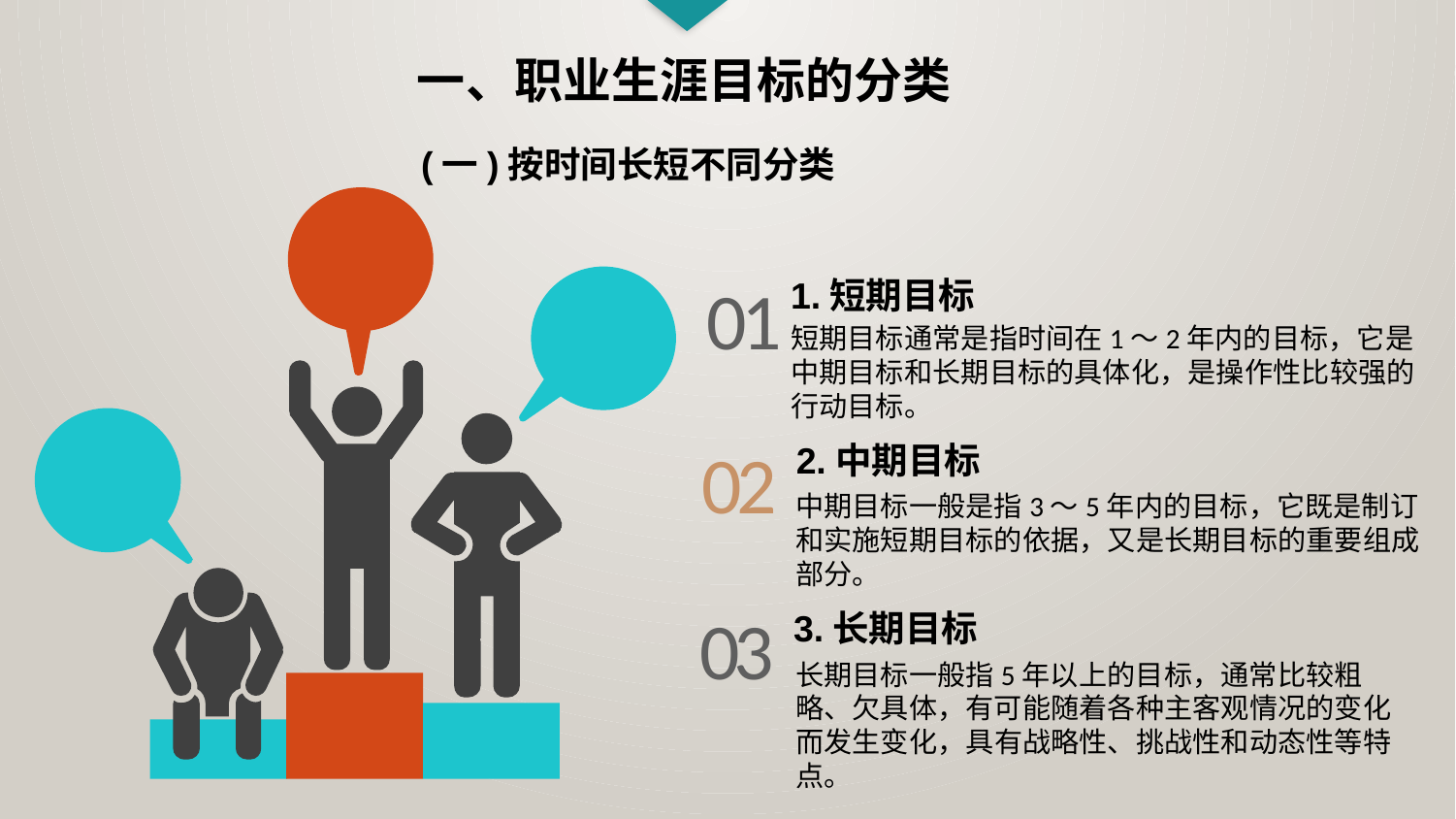

一、职业生涯目标的分类
(一)按时间长短不同分类

01
1.短期目标
短期目标通常是指时间在1～2年内的目标，它是中期目标和长期目标的具体化，是操作性比较强的行动目标。
02
2.中期目标
中期目标一般是指3～5年内的目标，它既是制订和实施短期目标的依据，又是长期目标的重要组成部分。
03
3.长期目标
长期目标一般指5年以上的目标，通常比较粗略、欠具体，有可能随着各种主客观情况的变化而发生变化，具有战略性、挑战性和动态性等特点。
41